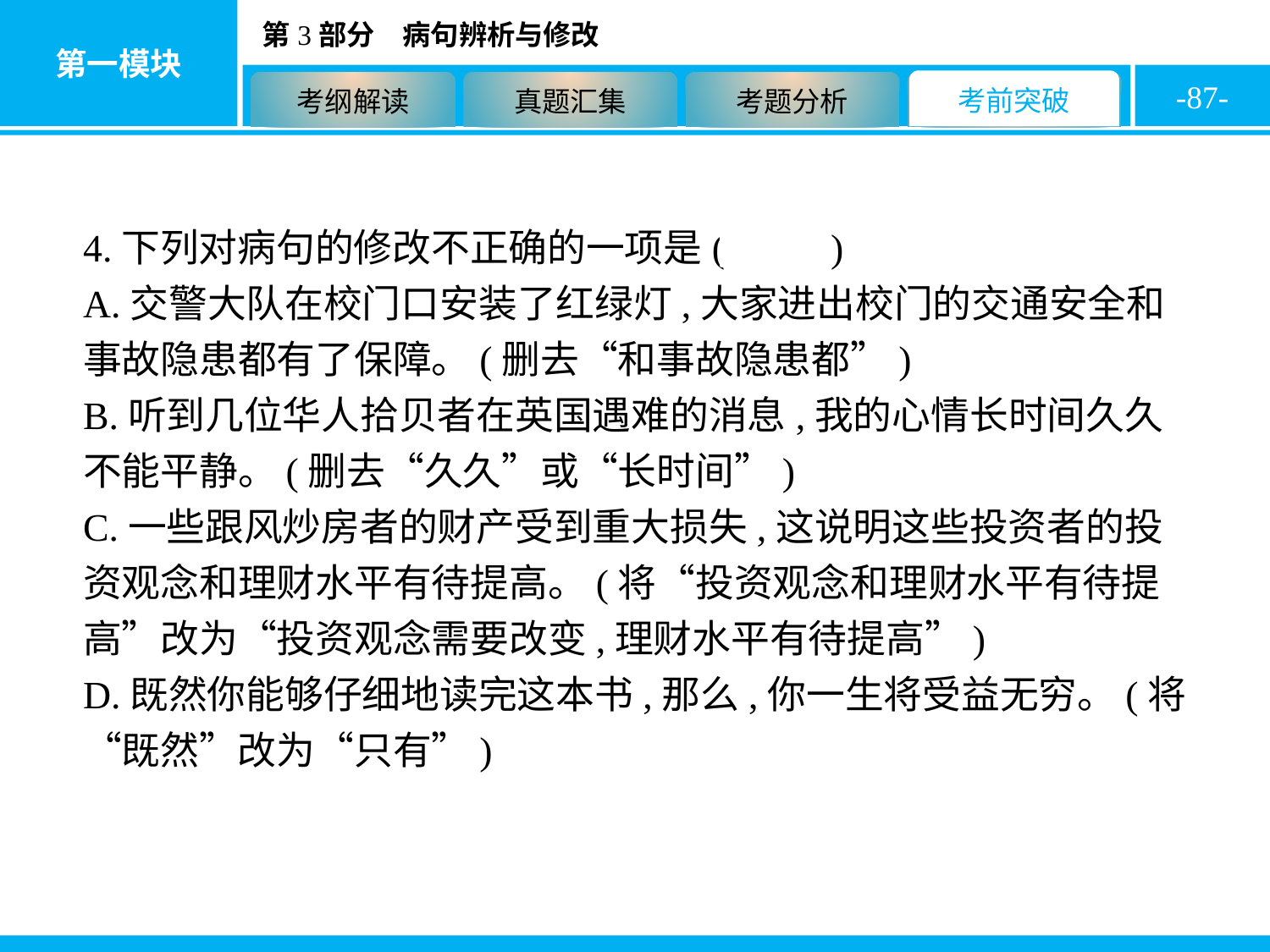

-87-
4.下列对病句的修改不正确的一项是(    D    )
A.交警大队在校门口安装了红绿灯,大家进出校门的交通安全和事故隐患都有了保障。(删去“和事故隐患都”)
B.听到几位华人拾贝者在英国遇难的消息,我的心情长时间久久不能平静。(删去“久久”或“长时间”)
C.一些跟风炒房者的财产受到重大损失,这说明这些投资者的投资观念和理财水平有待提高。(将“投资观念和理财水平有待提高”改为“投资观念需要改变,理财水平有待提高”)
D.既然你能够仔细地读完这本书,那么,你一生将受益无穷。(将“既然”改为“只有”)